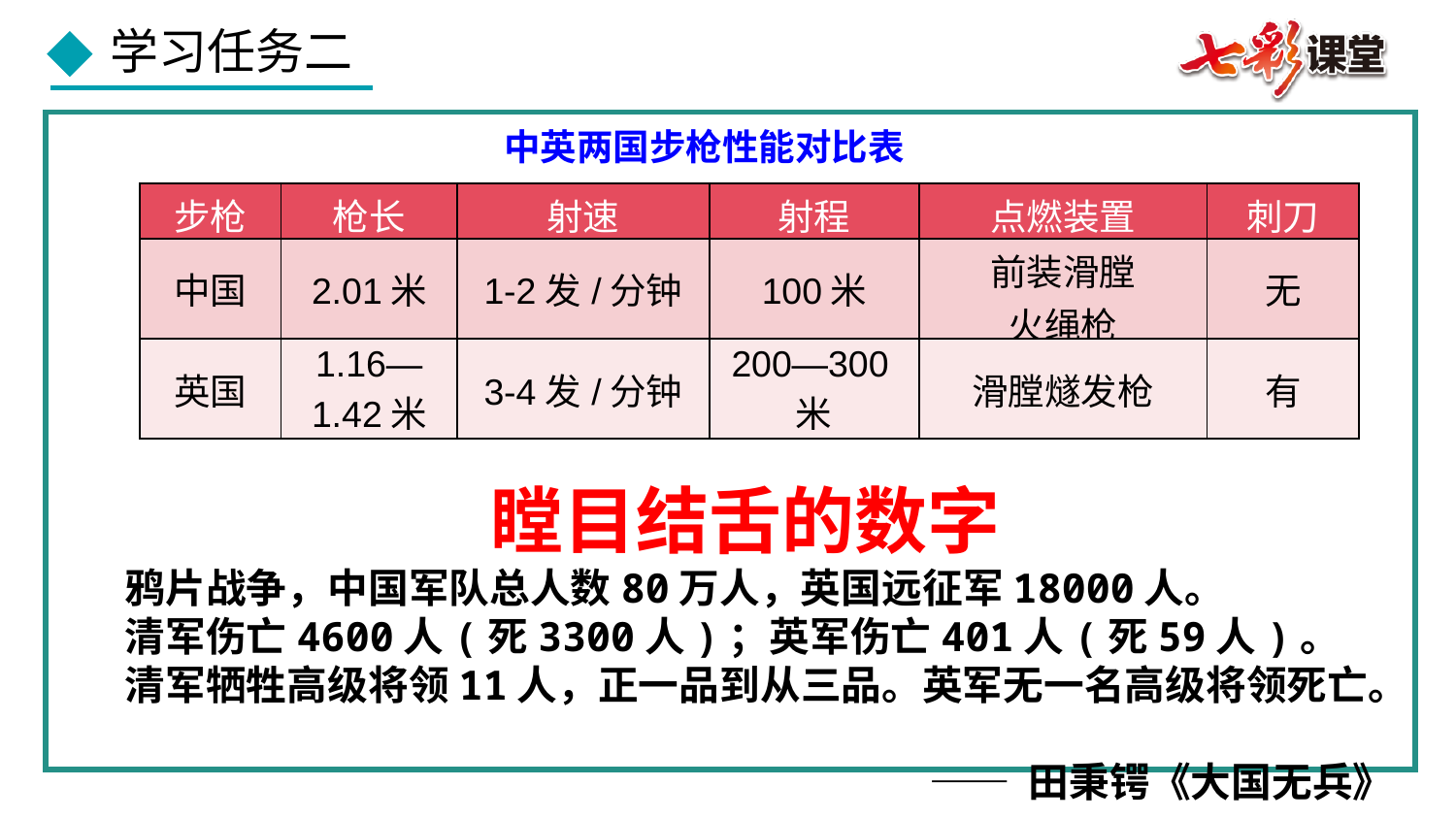

中英两国步枪性能对比表
| 步枪 | 枪长 | 射速 | 射程 | 点燃装置 | 刺刀 |
| --- | --- | --- | --- | --- | --- |
| 中国 | 2.01米 | 1-2发/分钟 | 100米 | 前装滑膛 火绳枪 | 无 |
| 英国 | 1.16—1.42米 | 3-4发/分钟 | 200—300米 | 滑膛燧发枪 | 有 |
瞠目结舌的数字
  鸦片战争，中国军队总人数80万人，英国远征军18000人。
  清军伤亡4600人(死3300人)；英军伤亡401人(死59人)。
  清军牺牲高级将领11人，正一品到从三品。英军无一名高级将领死亡。
—— 田秉锷《大国无兵》